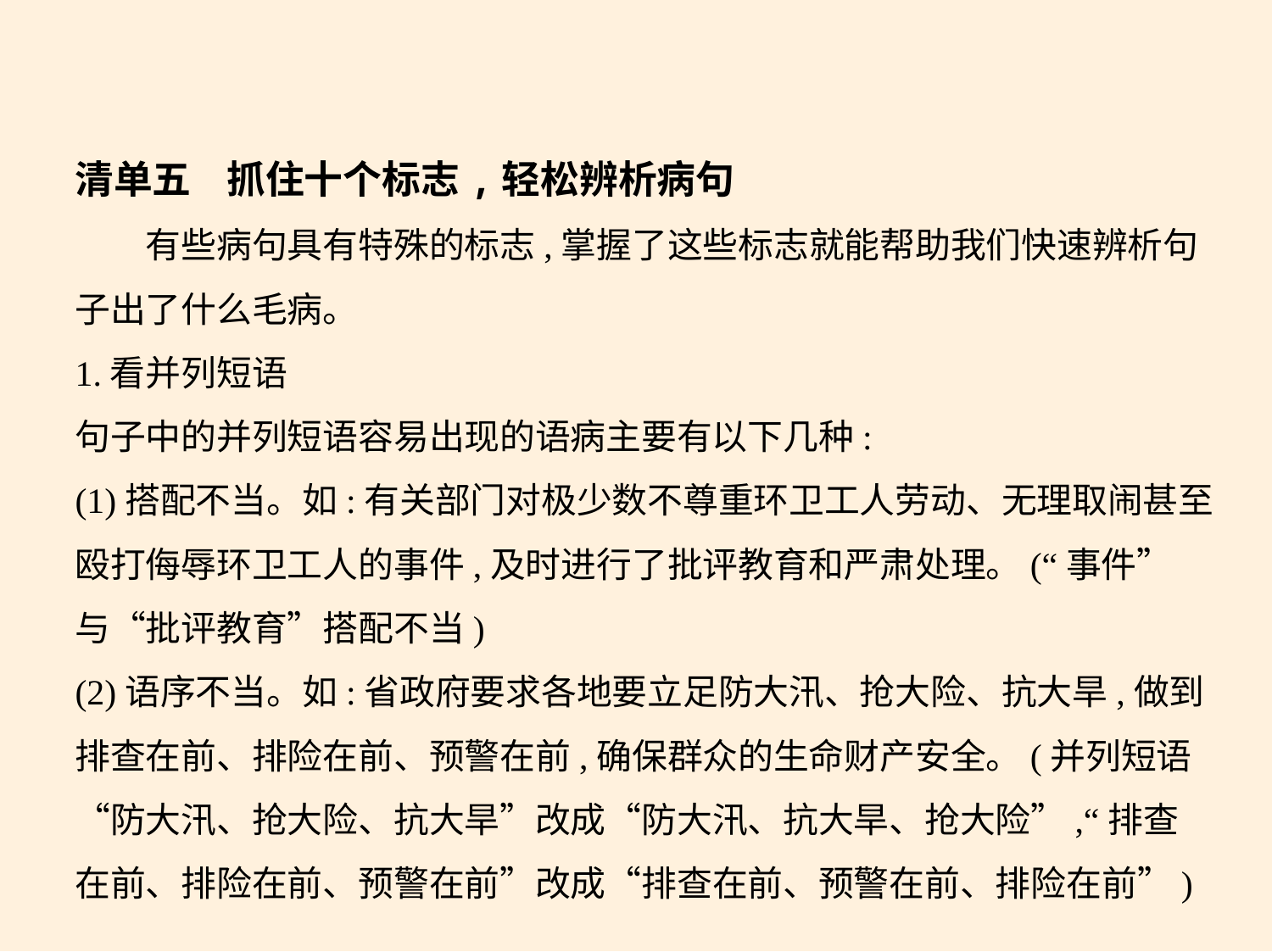

清单五    抓住十个标志,轻松辨析病句
　　有些病句具有特殊的标志,掌握了这些标志就能帮助我们快速辨析句
子出了什么毛病。
1.看并列短语
句子中的并列短语容易出现的语病主要有以下几种:
(1)搭配不当。如:有关部门对极少数不尊重环卫工人劳动、无理取闹甚至
殴打侮辱环卫工人的事件,及时进行了批评教育和严肃处理。(“事件”
与“批评教育”搭配不当)
(2)语序不当。如:省政府要求各地要立足防大汛、抢大险、抗大旱,做到
排查在前、排险在前、预警在前,确保群众的生命财产安全。(并列短语
“防大汛、抢大险、抗大旱”改成“防大汛、抗大旱、抢大险”,“排查
在前、排险在前、预警在前”改成“排查在前、预警在前、排险在前”)